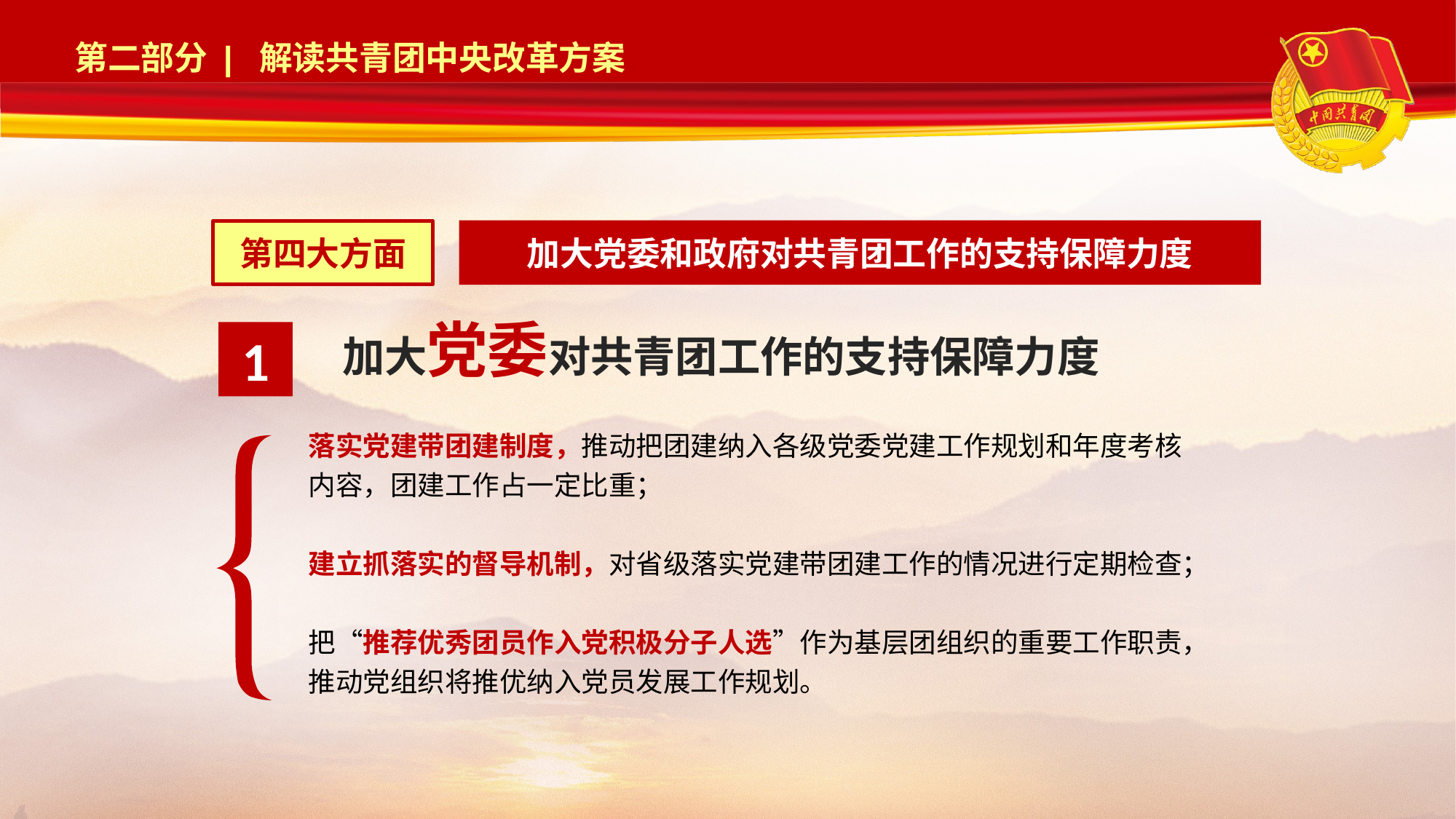

加大党委和政府对共青团工作的支持保障力度
第四大方面
加大党委对共青团工作的支持保障力度
1
落实党建带团建制度，推动把团建纳入各级党委党建工作规划和年度考核内容，团建工作占一定比重；

建立抓落实的督导机制，对省级落实党建带团建工作的情况进行定期检查；

把“推荐优秀团员作入党积极分子人选”作为基层团组织的重要工作职责，推动党组织将推优纳入党员发展工作规划。